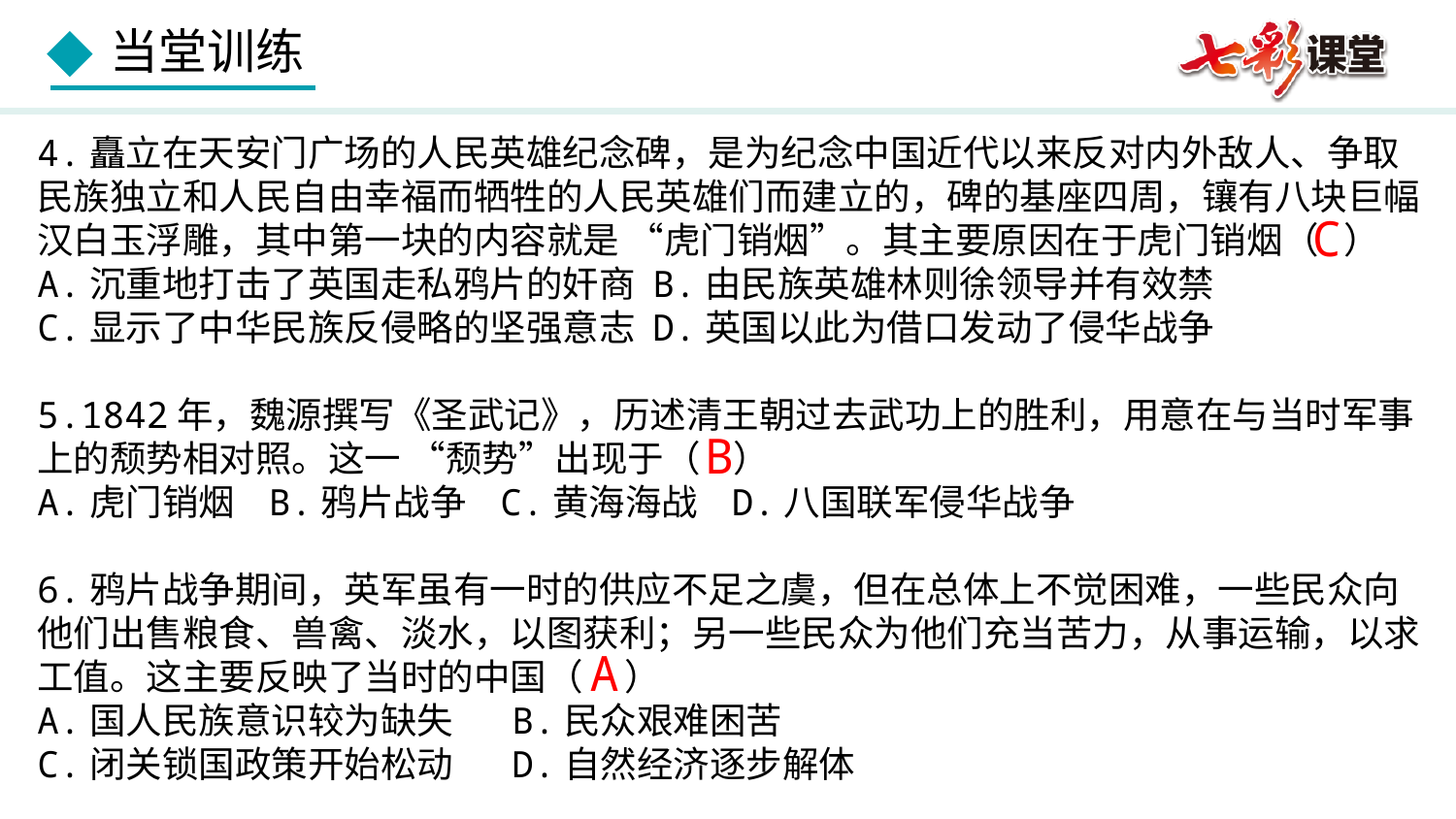

4.矗立在天安门广场的人民英雄纪念碑，是为纪念中国近代以来反对内外敌人、争取民族独立和人民自由幸福而牺牲的人民英雄们而建立的，碑的基座四周，镶有八块巨幅汉白玉浮雕，其中第一块的内容就是 “虎门销烟”。其主要原因在于虎门销烟（   ）
A.沉重地打击了英国走私鸦片的奸商 B.由民族英雄林则徐领导并有效禁
C.显示了中华民族反侵略的坚强意志 D.英国以此为借口发动了侵华战争
5.1842年，魏源撰写《圣武记》，历述清王朝过去武功上的胜利，用意在与当时军事上的颓势相对照。这一 “颓势”出现于（    ）
A.虎门销烟   B.鸦片战争   C.黄海海战   D.八国联军侵华战争
6.鸦片战争期间，英军虽有一时的供应不足之虞，但在总体上不觉困难，一些民众向他们出售粮食、兽禽、淡水，以图获利；另一些民众为他们充当苦力，从事运输，以求工值。这主要反映了当时的中国（     ）
A.国人民族意识较为缺失      B.民众艰难困苦
C.闭关锁国政策开始松动      D.自然经济逐步解体
C
B
A